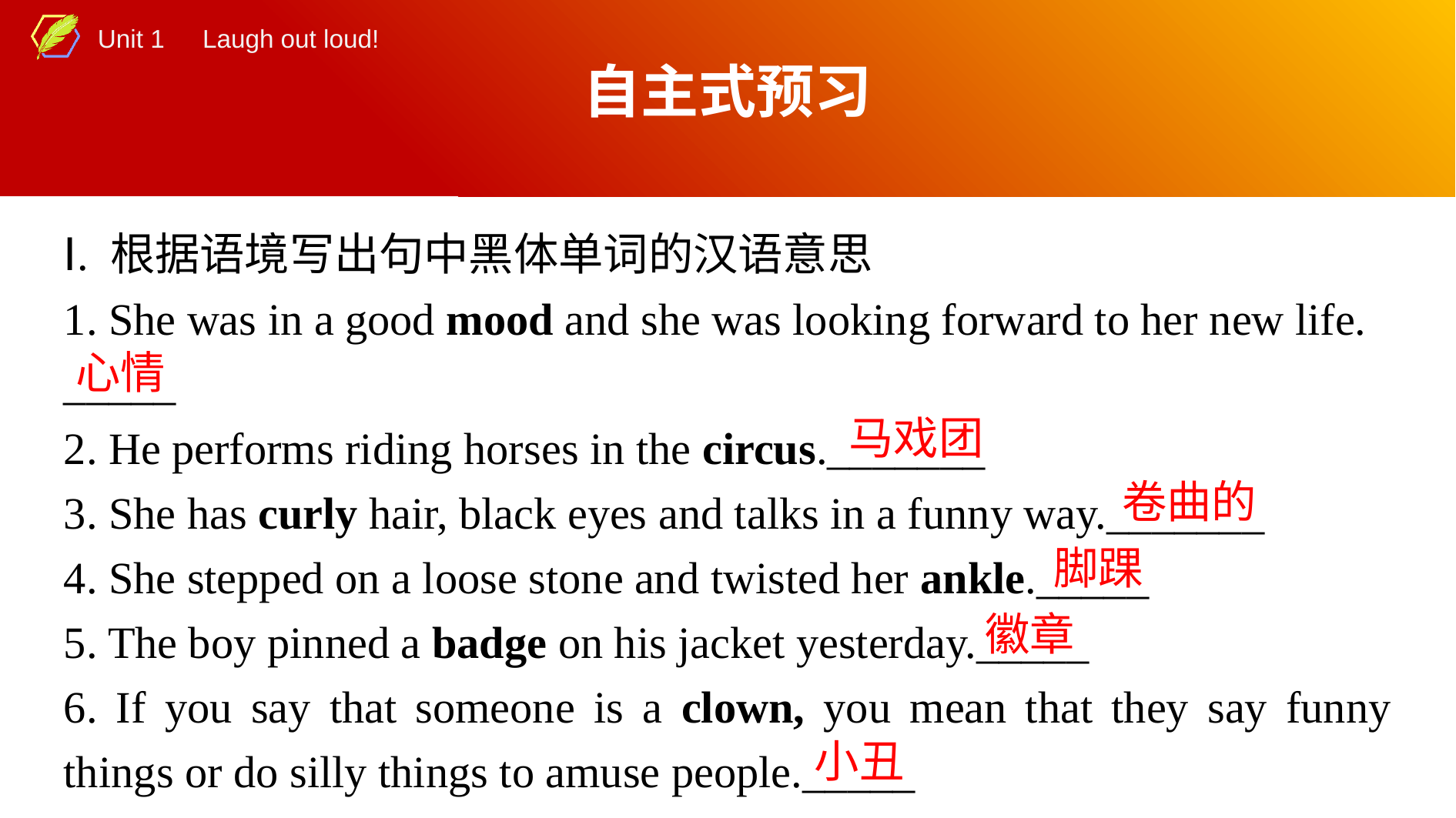

自主式预习
Ⅰ. 根据语境写出句中黑体单词的汉语意思
1. She was in a good mood and she was looking forward to her new life.
_____
2. He performs riding horses in the circus._______
3. She has curly hair, black eyes and talks in a funny way._______
4. She stepped on a loose stone and twisted her ankle._____
5. The boy pinned a badge on his jacket yesterday._____
6. If you say that someone is a clown, you mean that they say funny things or do silly things to amuse people._____
心情
马戏团
卷曲的
脚踝
徽章
小丑